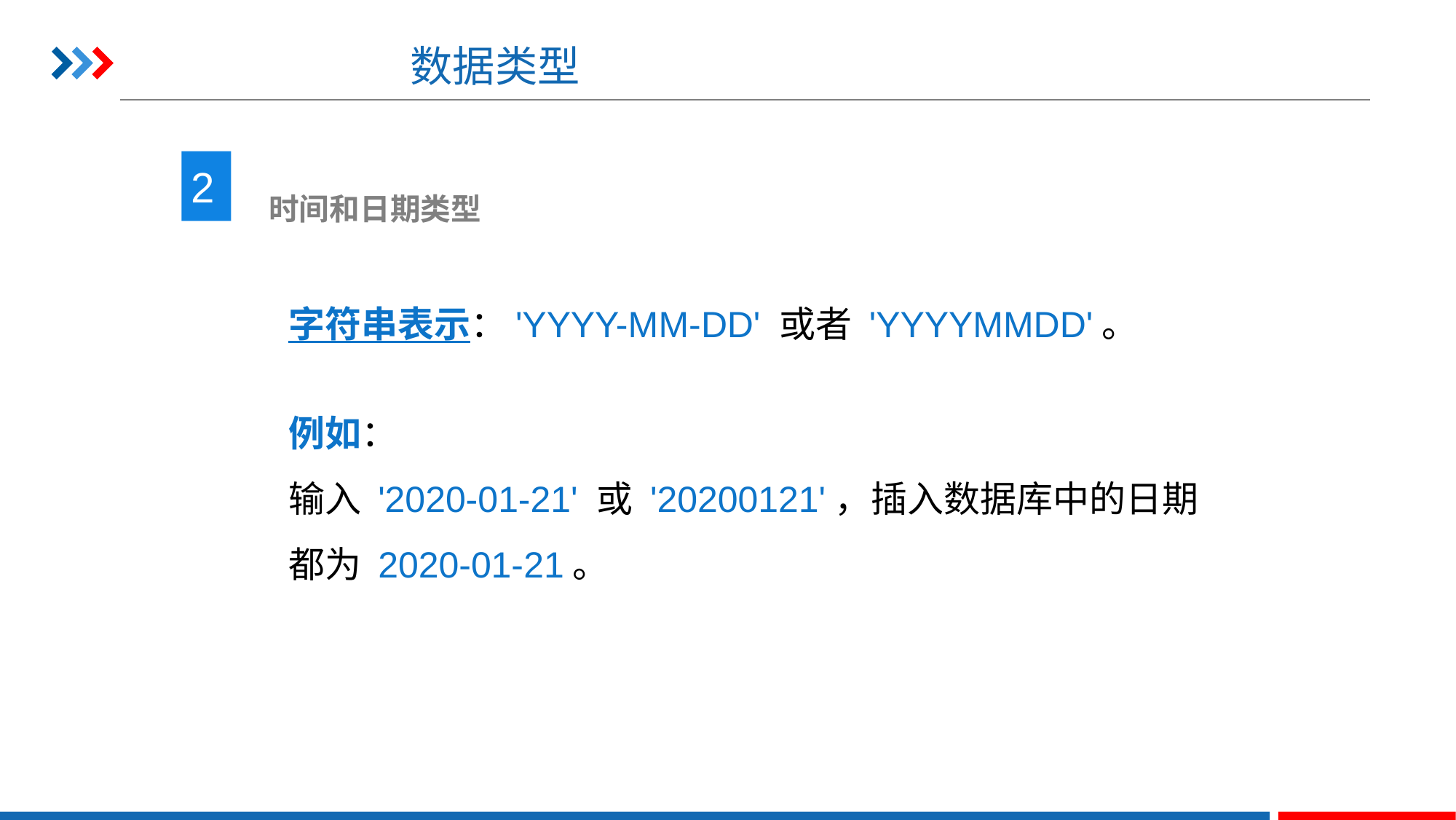

# 数据类型

2
  时间和日期类型
字符串表示：'YYYY-MM-DD' 或者 'YYYYMMDD'。

例如：
输入 '2020-01-21' 或 '20200121'，插入数据库中的日期都为 2020-01-21。